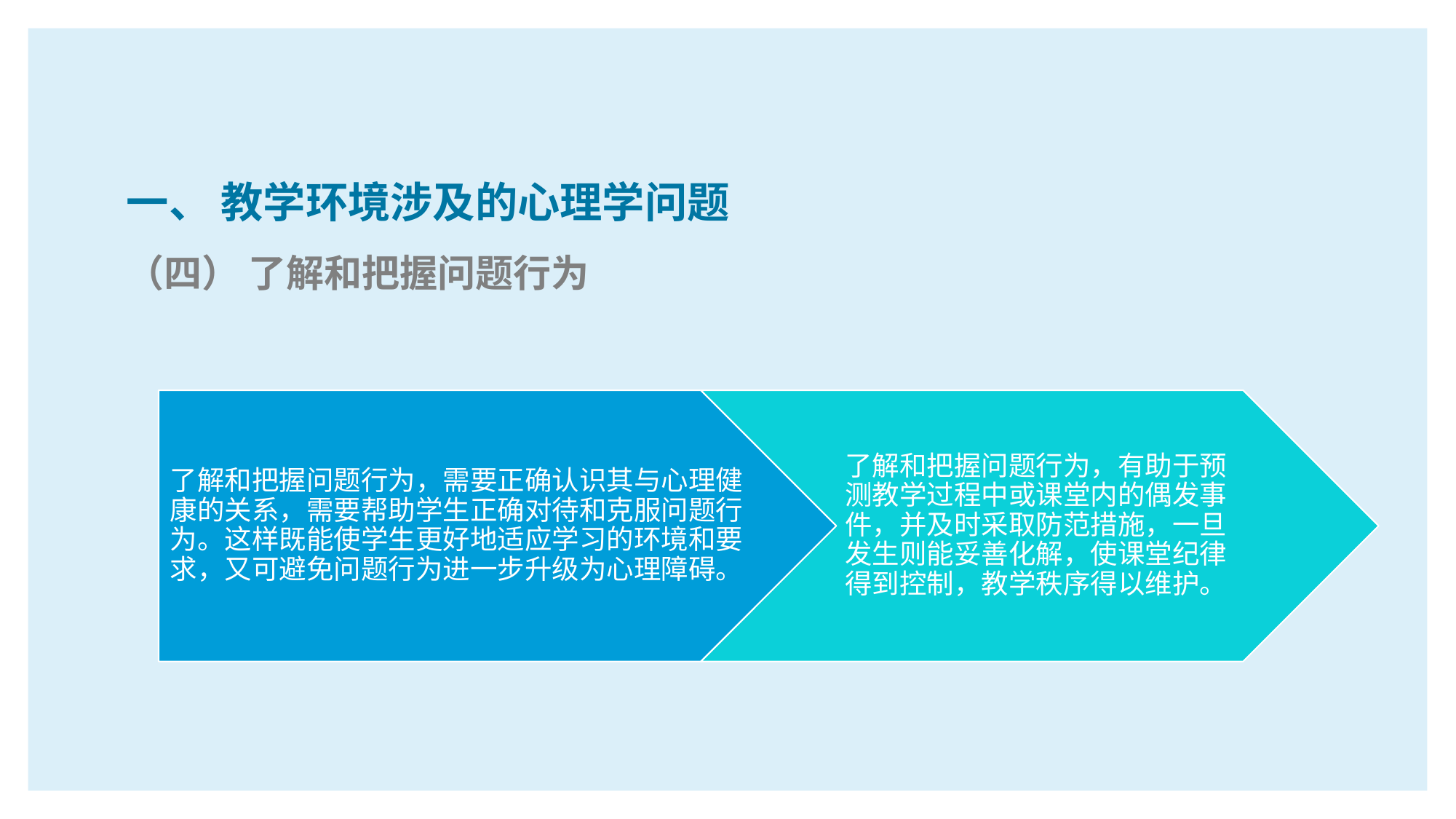

一、 教学环境涉及的心理学问题
（四） 了解和把握问题行为
了解和把握问题行为，需要正确认识其与心理健康的关系，需要帮助学生正确对待和克服问题行为。这样既能使学生更好地适应学习的环境和要求，又可避免问题行为进一步升级为心理障碍。
了解和把握问题行为，有助于预测教学过程中或课堂内的偶发事件，并及时采取防范措施，一旦发生则能妥善化解，使课堂纪律得到控制，教学秩序得以维护。